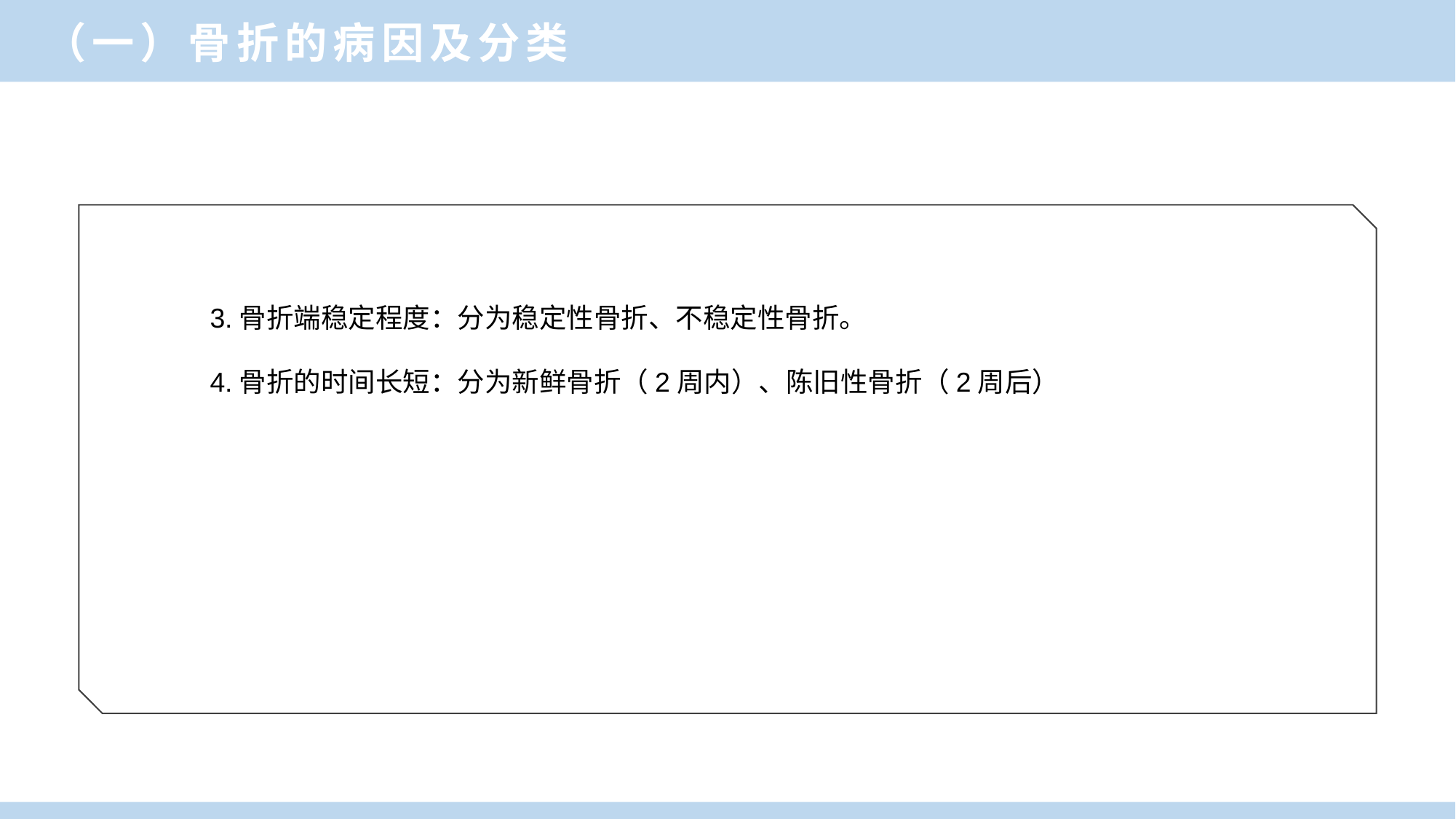

（一）骨折的病因及分类

3.骨折端稳定程度：分为稳定性骨折、不稳定性骨折。
4.骨折的时间长短：分为新鲜骨折（2周内）、陈旧性骨折（2周后）